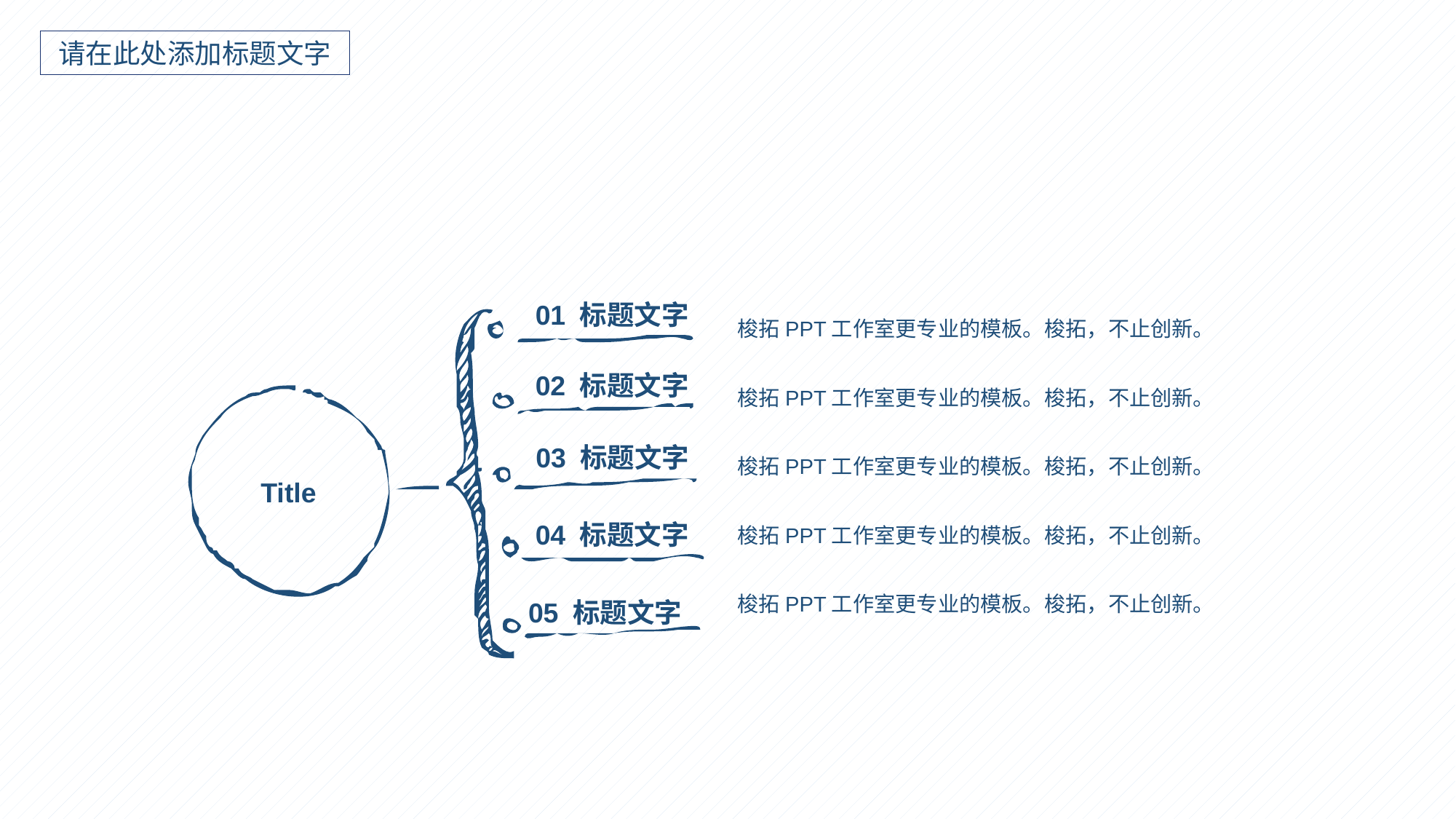

请在此处添加标题文字
01 标题文字
梭拓PPT工作室更专业的模板。梭拓，不止创新。

02 标题文字
梭拓PPT工作室更专业的模板。梭拓，不止创新。
03 标题文字
梭拓PPT工作室更专业的模板。梭拓，不止创新。
Title
梭拓PPT工作室更专业的模板。梭拓，不止创新。
04 标题文字
梭拓PPT工作室更专业的模板。梭拓，不止创新。
05 标题文字